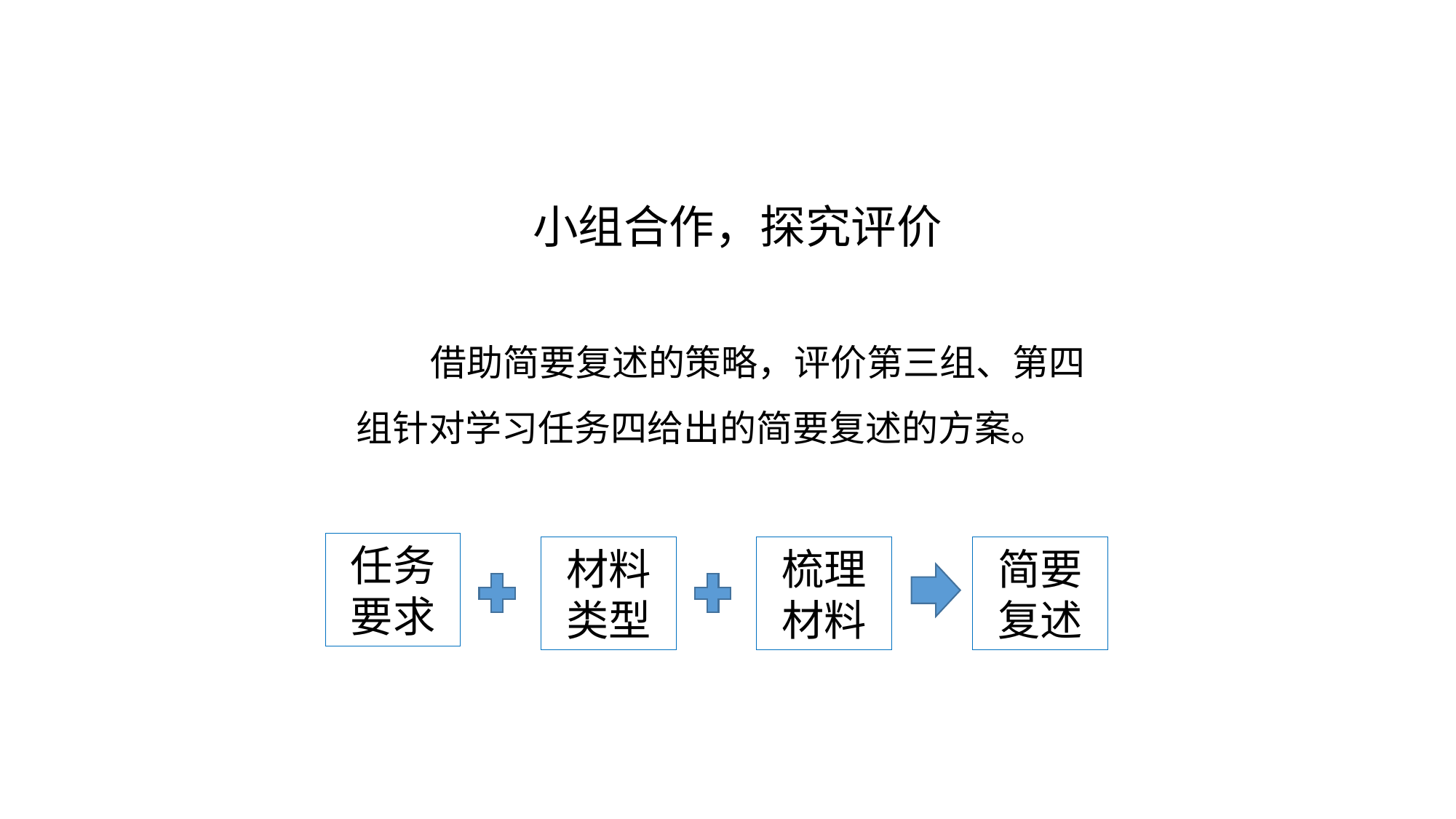

# 小组合作，探究评价
        借助简要复述的策略，评价第三组、第四组针对学习任务四给出的简要复述的方案。
任务要求
材料
类型
梳理材料
简要复述